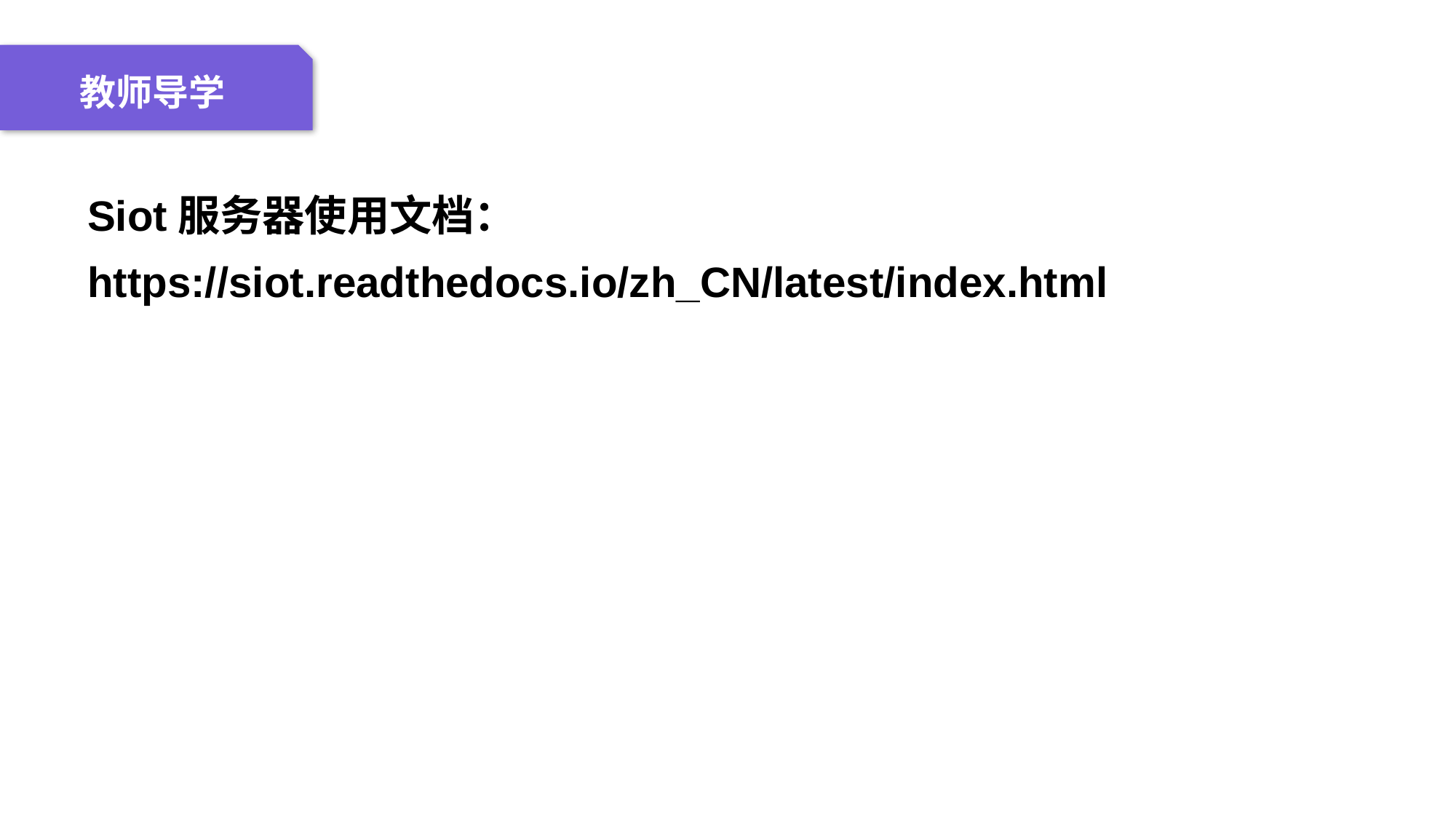

04 名词解释
01 准备过程
02 整体结构
03 重点说明
教师导学
Siot服务器使用文档：
https://siot.readthedocs.io/zh_CN/latest/index.html